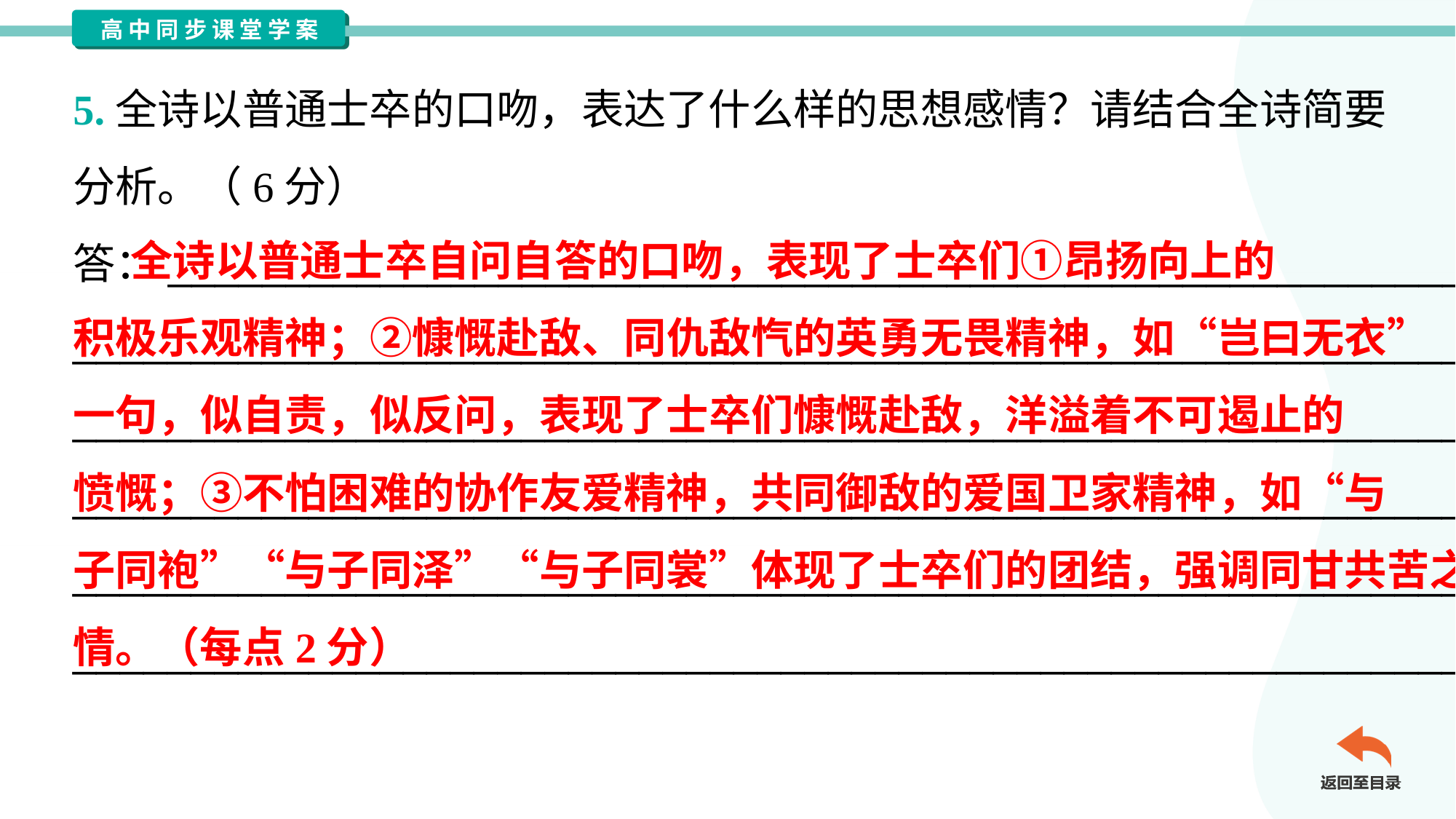

5.全诗以普通士卒的口吻，表达了什么样的思想感情？请结合全诗简要
分析。（6分）
答：_________________________________________________________
_____________________________________________________________
_____________________________________________________________
_____________________________________________________________
_____________________________________________________________
_____________________________________________________________
     全诗以普通士卒自问自答的口吻，表现了士卒们①昂扬向上的
积极乐观精神；②慷慨赴敌、同仇敌忾的英勇无畏精神，如“岂曰无衣”
一句，似自责，似反问，表现了士卒们慷慨赴敌，洋溢着不可遏止的
愤慨；③不怕困难的协作友爱精神，共同御敌的爱国卫家精神，如“与
子同袍”“与子同泽”“与子同裳”体现了士卒们的团结，强调同甘共苦之
情。（每点2分）